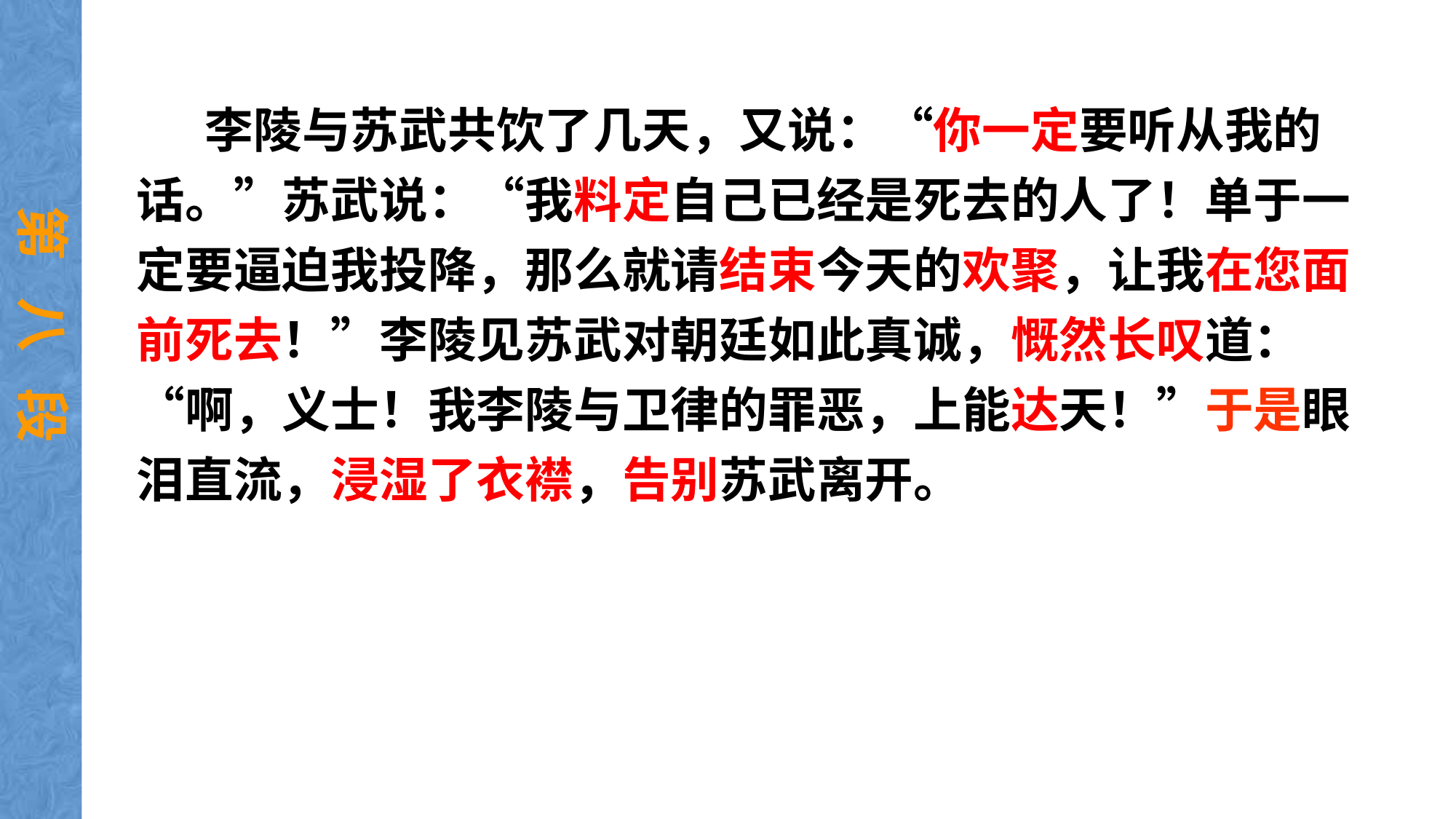

李陵与苏武共饮了几天，又说：“你一定要听从我的话。”苏武说：“我料定自己已经是死去的人了！单于一定要逼迫我投降，那么就请结束今天的欢聚，让我在您面前死去！”李陵见苏武对朝廷如此真诚，慨然长叹道：“啊，义士！我李陵与卫律的罪恶，上能达天！”于是眼泪直流，浸湿了衣襟，告别苏武离开。
第   八   段